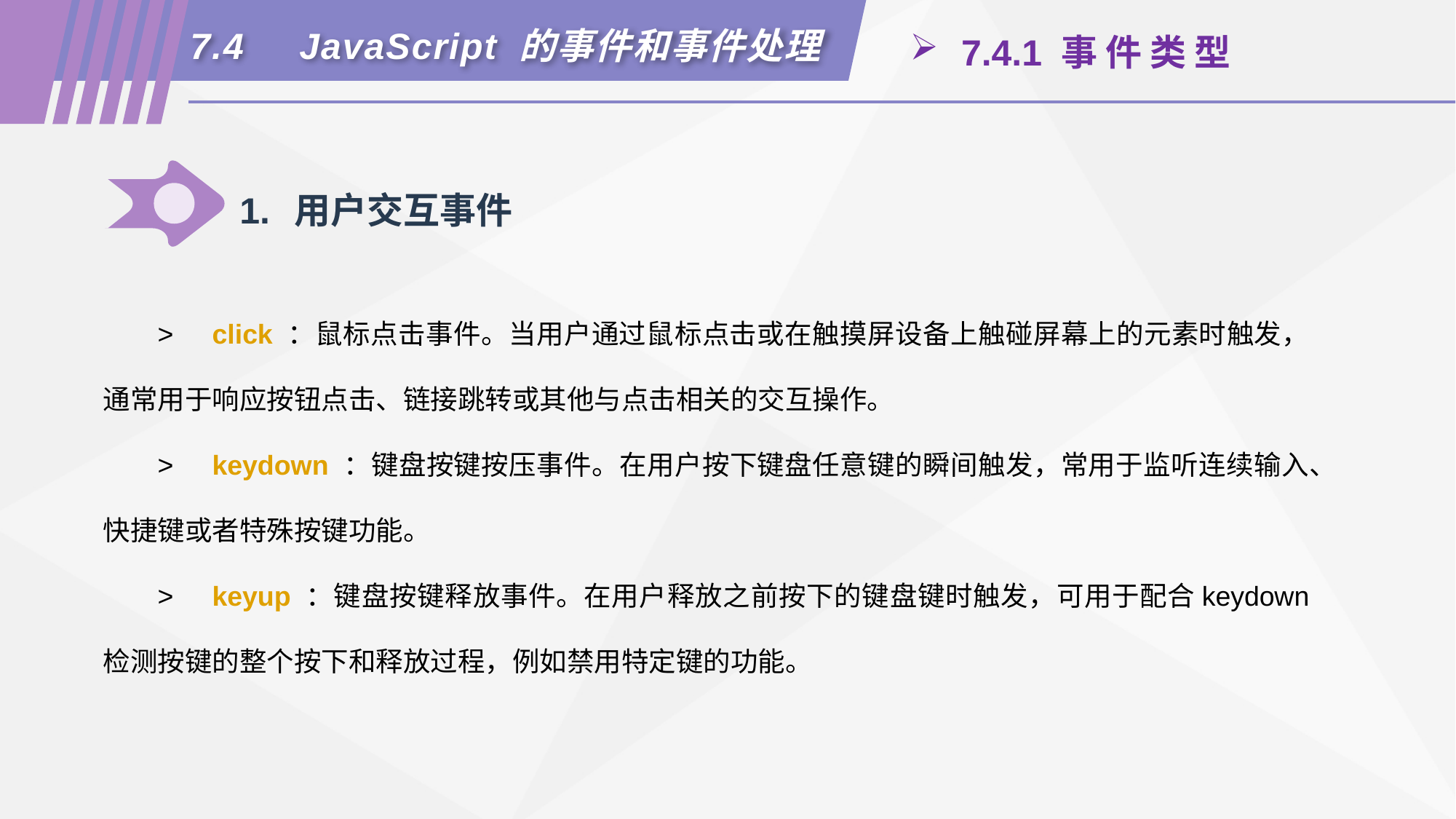

7.4	JavaScript 的事件和事件处理
 7.4.1 事 件 类 型

1.	用户交互事件
>	click ：鼠标点击事件。当用户通过鼠标点击或在触摸屏设备上触碰屏幕上的元素时触发，通常用于响应按钮点击、链接跳转或其他与点击相关的交互操作。
>	keydown ：键盘按键按压事件。在用户按下键盘任意键的瞬间触发，常用于监听连续输入、快捷键或者特殊按键功能。
>	keyup ：键盘按键释放事件。在用户释放之前按下的键盘键时触发，可用于配合keydown 检测按键的整个按下和释放过程，例如禁用特定键的功能。